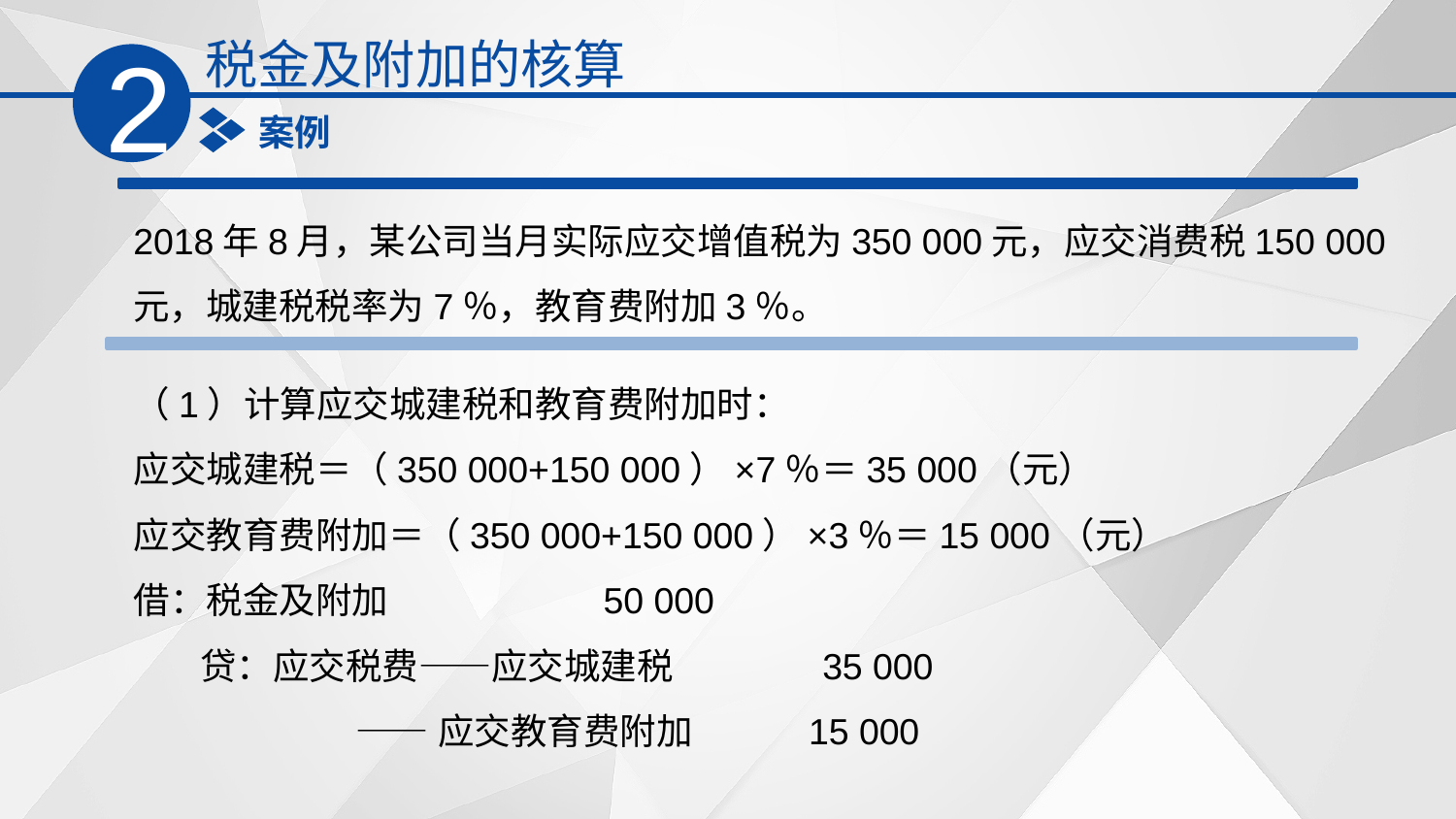

税金及附加的核算
2

案例

2018年8月，某公司当月实际应交增值税为350 000元，应交消费税150 000元，城建税税率为7％，教育费附加3％。

（1）计算应交城建税和教育费附加时：
应交城建税＝（350 000+150 000）×7％＝35 000（元）
应交教育费附加＝（350 000+150 000）×3％＝15 000（元）
借：税金及附加                         50 000
       贷：应交税费——应交城建税                 35 000
                           ——应交教育费附加             15 000